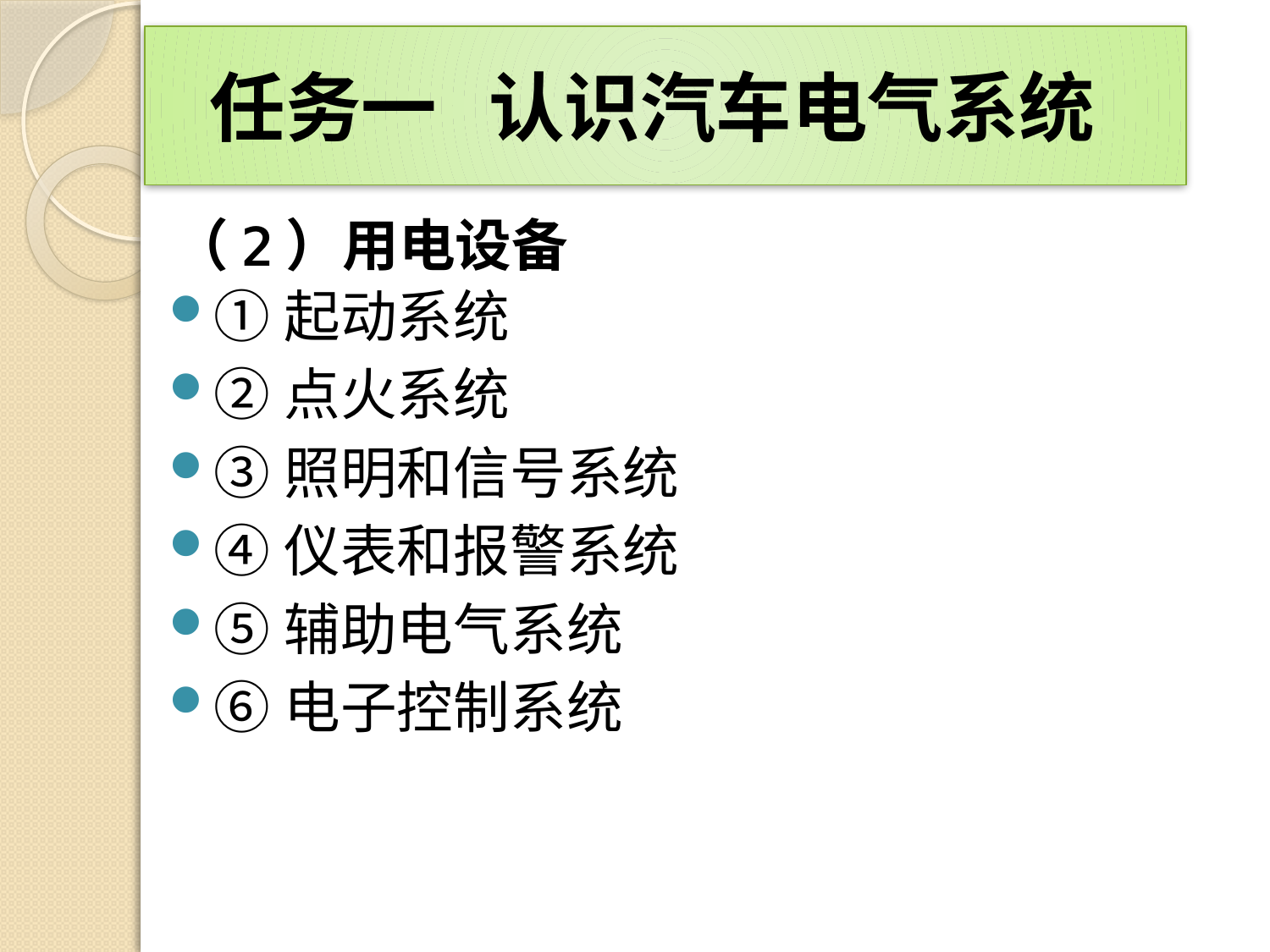

# 任务一   认识汽车电气系统

①起动系统
②点火系统
③照明和信号系统
④仪表和报警系统
⑤辅助电气系统
⑥电子控制系统

（2）用电设备